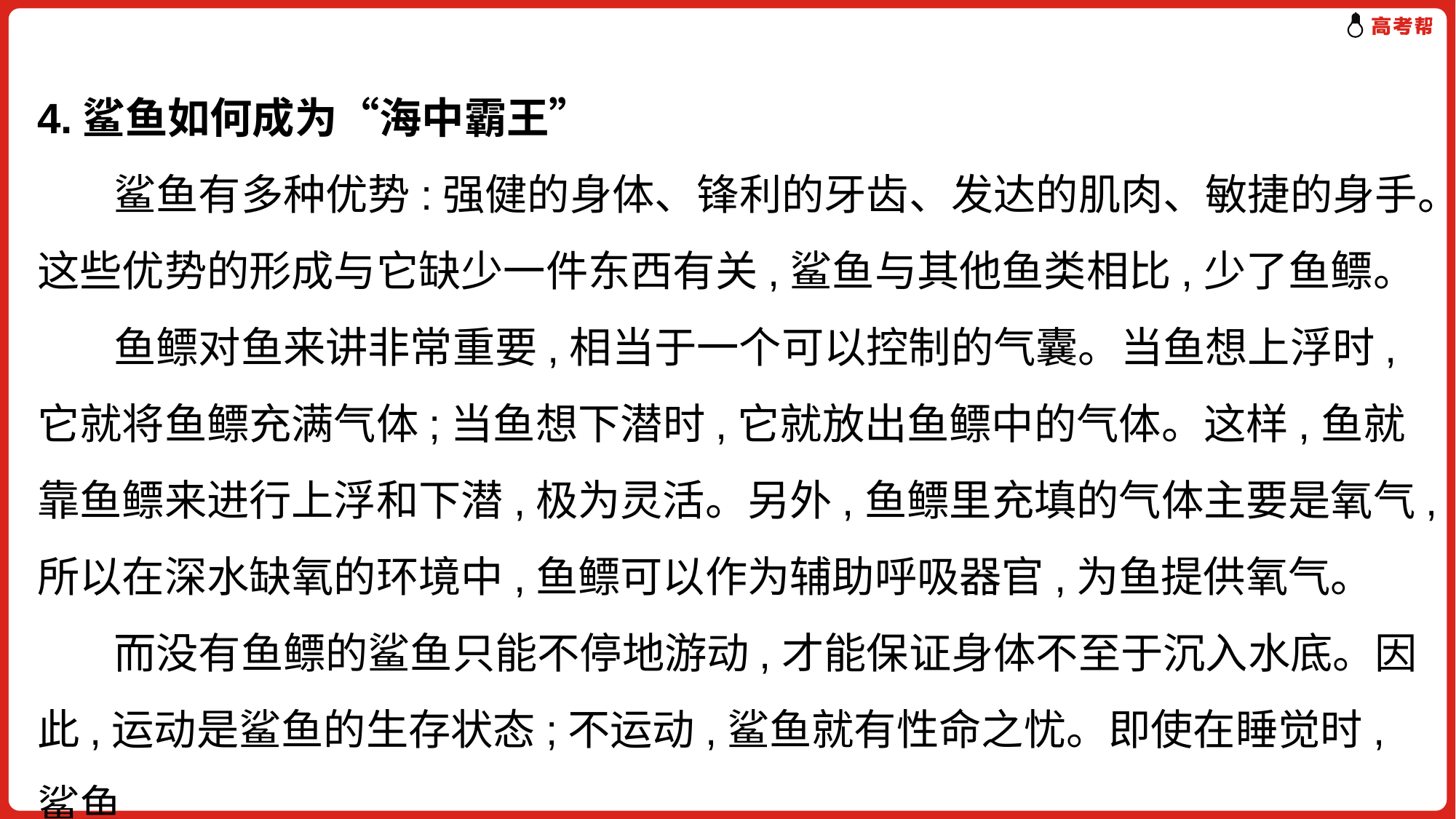

4.鲨鱼如何成为“海中霸王”
       鲨鱼有多种优势:强健的身体、锋利的牙齿、发达的肌肉、敏捷的身手。这些优势的形成与它缺少一件东西有关,鲨鱼与其他鱼类相比,少了鱼鳔。
       鱼鳔对鱼来讲非常重要,相当于一个可以控制的气囊。当鱼想上浮时,它就将鱼鳔充满气体;当鱼想下潜时,它就放出鱼鳔中的气体。这样,鱼就靠鱼鳔来进行上浮和下潜,极为灵活。另外,鱼鳔里充填的气体主要是氧气,所以在深水缺氧的环境中,鱼鳔可以作为辅助呼吸器官,为鱼提供氧气。
       而没有鱼鳔的鲨鱼只能不停地游动,才能保证身体不至于沉入水底。因此,运动是鲨鱼的生存状态;不运动,鲨鱼就有性命之忧。即使在睡觉时,鲨鱼